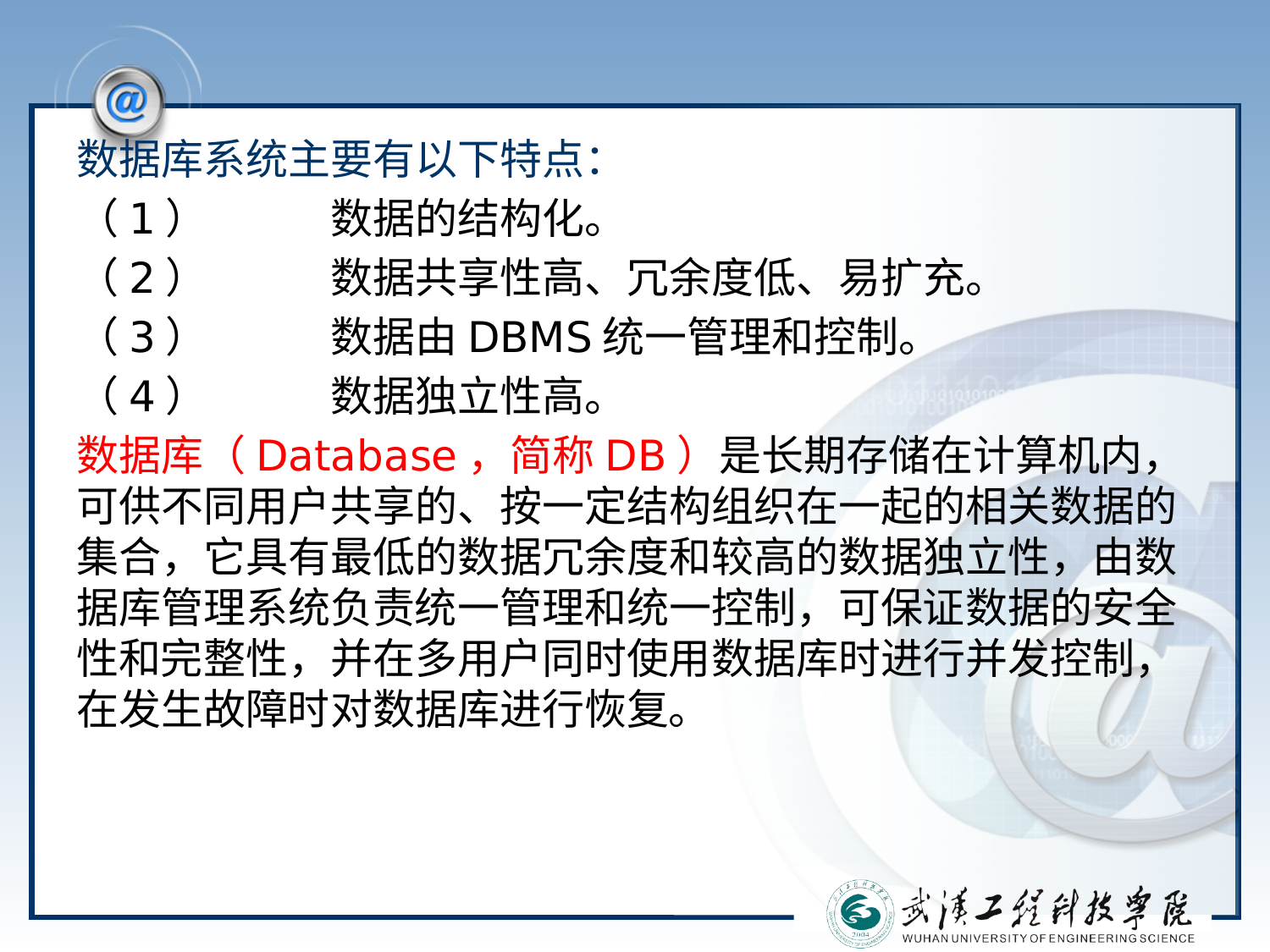

#
数据库系统主要有以下特点：
（1）	数据的结构化。
（2）	数据共享性高、冗余度低、易扩充。
（3）	数据由DBMS统一管理和控制。
（4）	数据独立性高。
数据库（Database，简称DB）是长期存储在计算机内，可供不同用户共享的、按一定结构组织在一起的相关数据的集合，它具有最低的数据冗余度和较高的数据独立性，由数据库管理系统负责统一管理和统一控制，可保证数据的安全性和完整性，并在多用户同时使用数据库时进行并发控制，在发生故障时对数据库进行恢复。